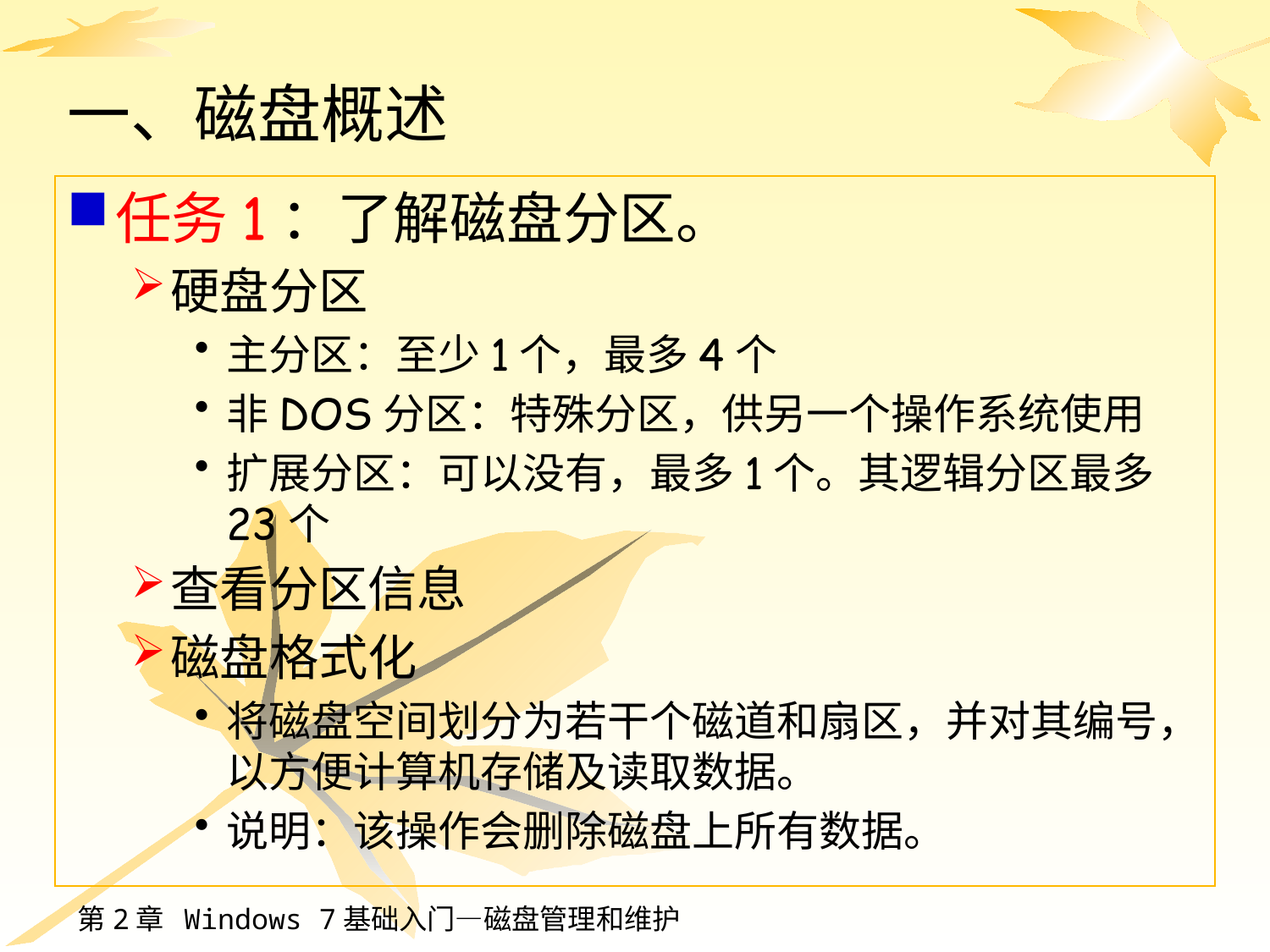

# 一、磁盘概述
任务1：了解磁盘分区。
硬盘分区
主分区：至少1个，最多4个
非DOS分区：特殊分区，供另一个操作系统使用
扩展分区：可以没有，最多1个。其逻辑分区最多23个
查看分区信息
磁盘格式化
将磁盘空间划分为若干个磁道和扇区，并对其编号，以方便计算机存储及读取数据。
说明：该操作会删除磁盘上所有数据。